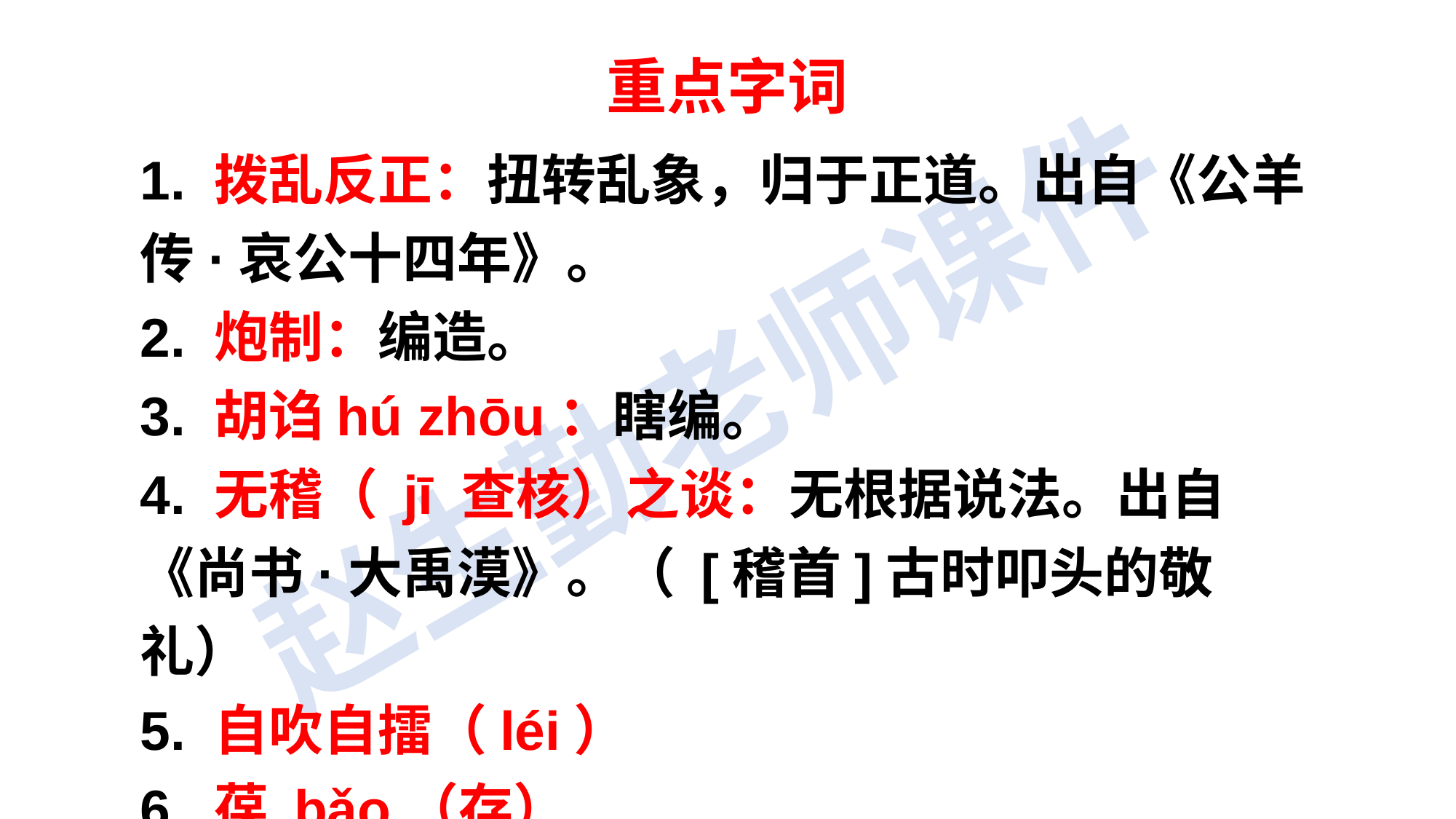

重点字词
1. 拨乱反正：扭转乱象，归于正道。出自《公羊传·哀公十四年》。
2. 炮制：编造。
3. 胡诌hú zhōu：瞎编。
4. 无稽（ jī 查核）之谈：无根据说法。出自《尚书·大禹漠》。（ [稽首]古时叩头的敬礼）
5. 自吹自擂（léi）
6. 葆 bǎo（存）